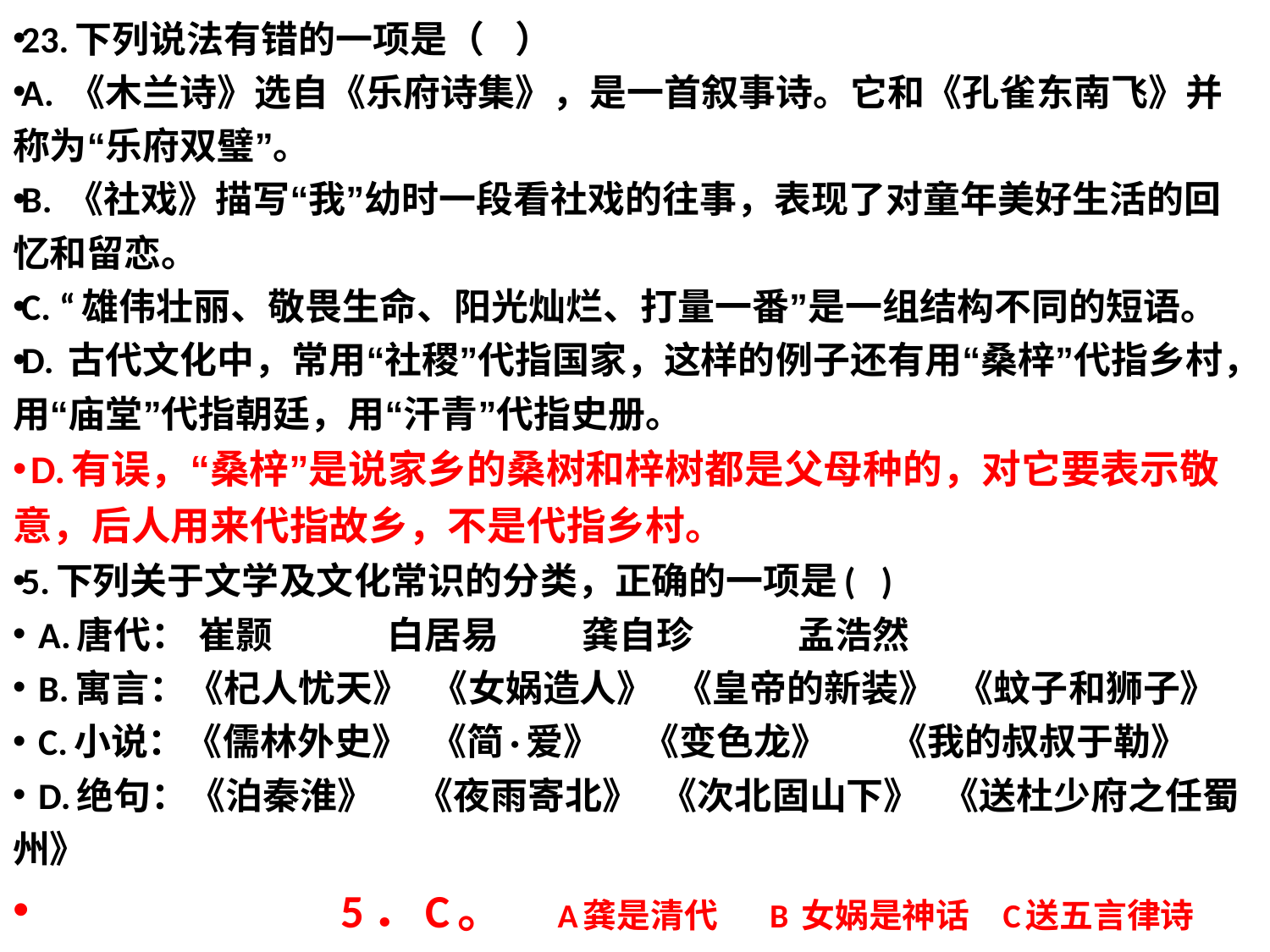

23.下列说法有错的一项是（   ）
A. 《木兰诗》选自《乐府诗集》，是一首叙事诗。它和《孔雀东南飞》并称为“乐府双璧”。
B. 《社戏》描写“我”幼时一段看社戏的往事，表现了对童年美好生活的回忆和留恋。
C. “雄伟壮丽、敬畏生命、阳光灿烂、打量一番”是一组结构不同的短语。
D. 古代文化中，常用“社稷”代指国家，这样的例子还有用“桑梓”代指乡村，用“庙堂”代指朝廷，用“汗青”代指史册。
 D.有误，“桑梓”是说家乡的桑树和梓树都是父母种的，对它要表示敬意，后人用来代指故乡，不是代指乡村。
5.下列关于文学及文化常识的分类，正确的一项是(   )
  A.唐代： 崔颢           白居易        龚自珍          孟浩然
  B.寓言：《杞人忧天》  《女娲造人》  《皇帝的新装》  《蚊子和狮子》
  C.小说：《儒林外史》  《简·爱》    《变色龙》      《我的叔叔于勒》
  D.绝句：《泊秦淮》    《夜雨寄北》  《次北固山下》  《送杜少府之任蜀州》
                              5．C。    A龚是清代     B 女娲是神话   C送五言律诗
#